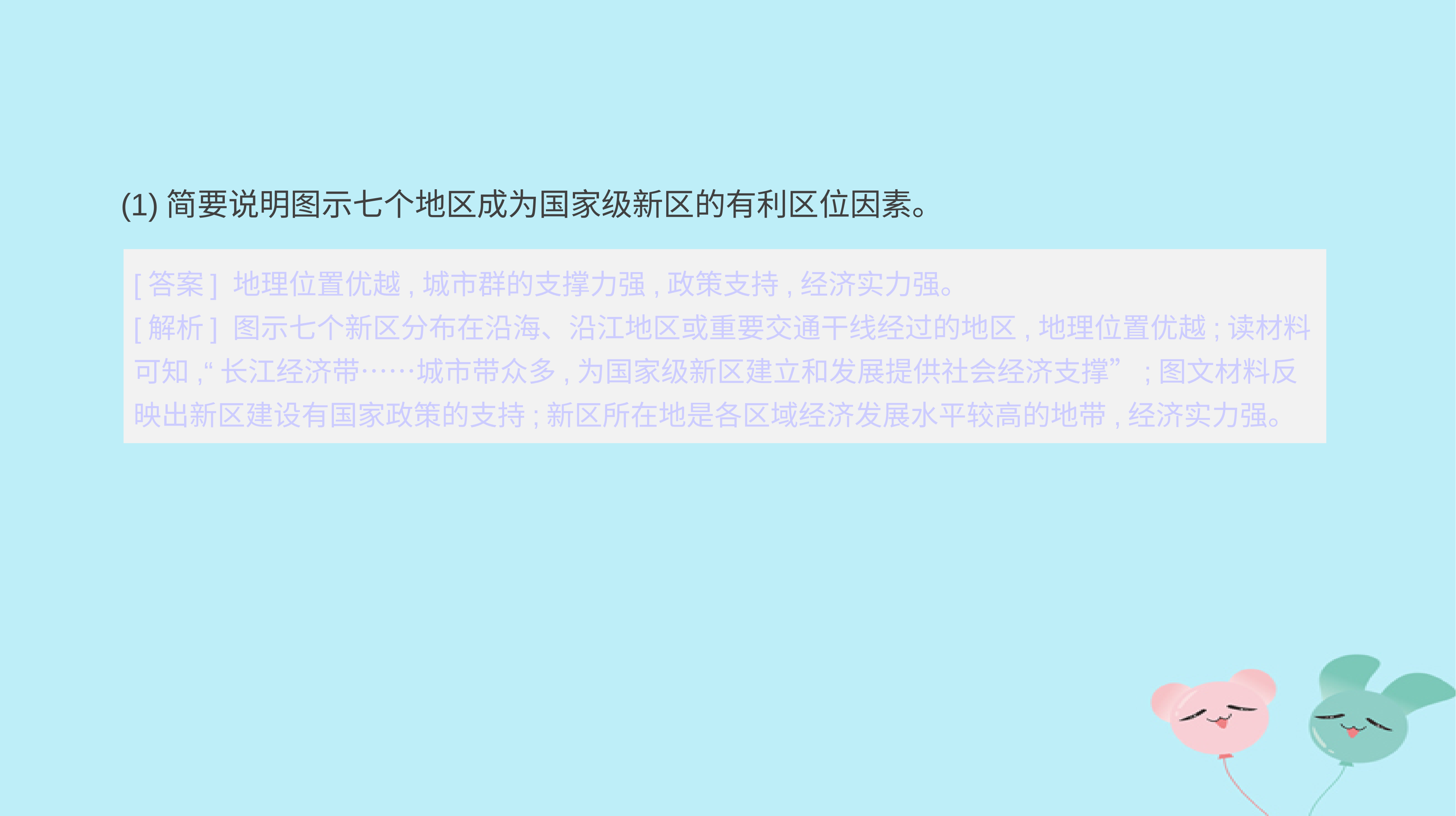

(1)简要说明图示七个地区成为国家级新区的有利区位因素。

[答案] 地理位置优越,城市群的支撑力强,政策支持,经济实力强。
[解析] 图示七个新区分布在沿海、沿江地区或重要交通干线经过的地区,地理位置优越;读材料可知,“长江经济带……城市带众多,为国家级新区建立和发展提供社会经济支撑”;图文材料反映出新区建设有国家政策的支持;新区所在地是各区域经济发展水平较高的地带,经济实力强。